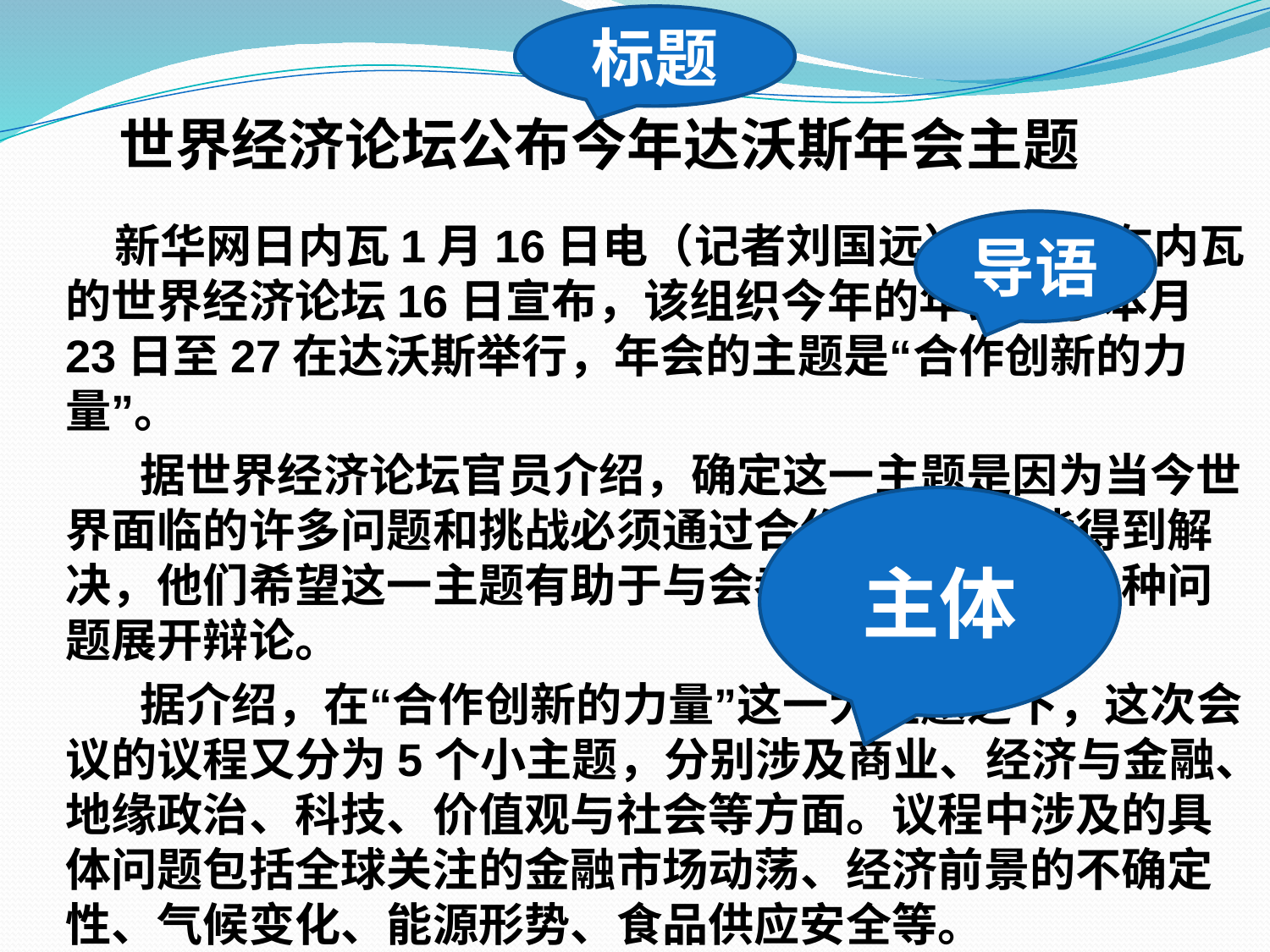

标题
# 世界经济论坛公布今年达沃斯年会主题
   新华网日内瓦1月16日电（记者刘国远）总部设在内瓦的世界经济论坛16日宣布，该组织今年的年会将于本月23日至27在达沃斯举行，年会的主题是“合作创新的力量”。
     据世界经济论坛官员介绍，确定这一主题是因为当今世界面临的许多问题和挑战必须通过合作和创新才能得到解决，他们希望这一主题有助于与会者就全球关注的各种问题展开辩论。
     据介绍，在“合作创新的力量”这一大主题之下，这次会议的议程又分为5个小主题，分别涉及商业、经济与金融、地缘政治、科技、价值观与社会等方面。议程中涉及的具体问题包括全球关注的金融市场动荡、经济前景的不确定性、气候变化、能源形势、食品供应安全等。
导语
主体